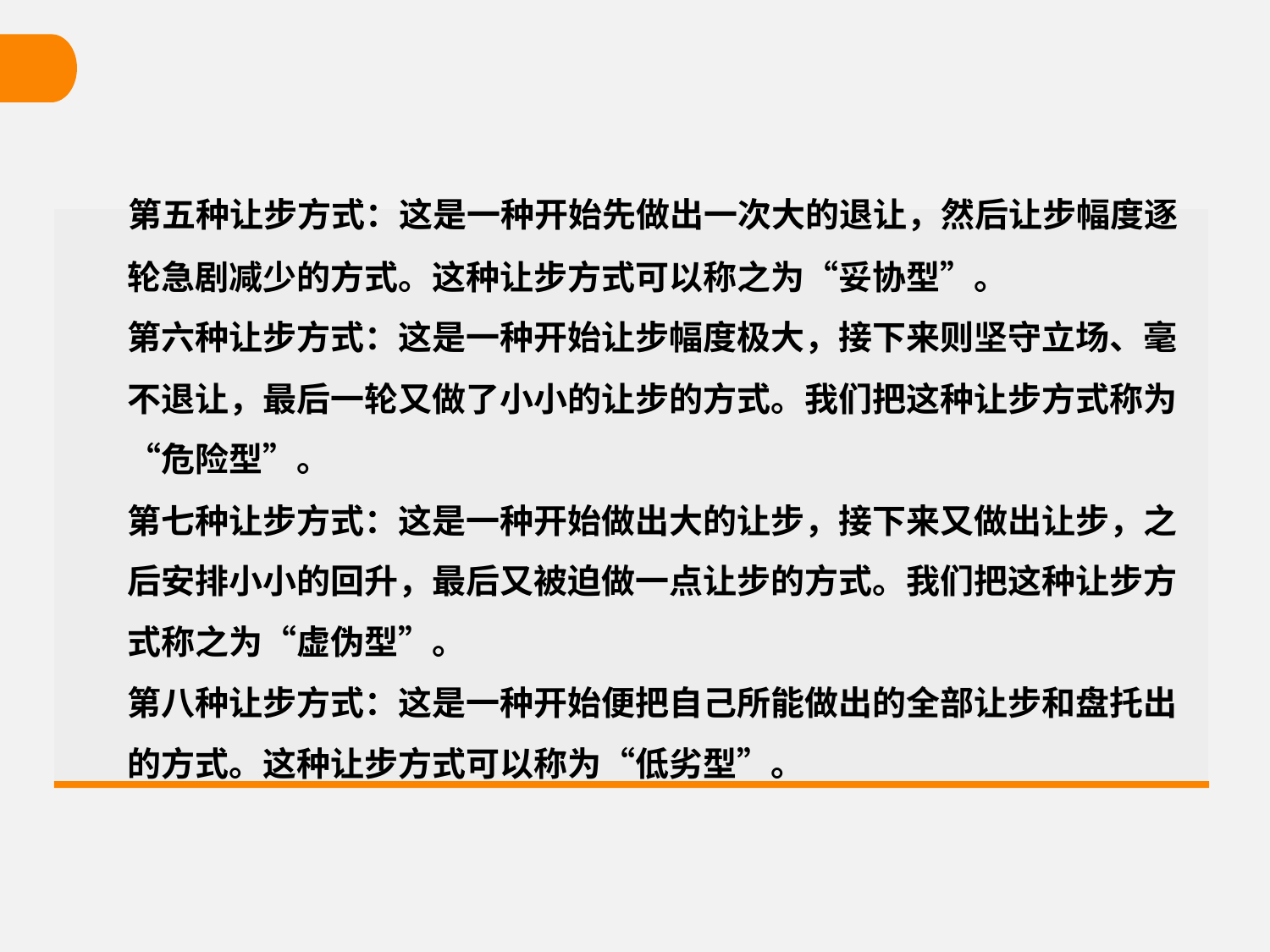

#
    第五种让步方式：这是一种开始先做出一次大的退让，然后让步幅度逐轮急剧减少的方式。这种让步方式可以称之为“妥协型”。
     第六种让步方式：这是一种开始让步幅度极大，接下来则坚守立场、毫不退让，最后一轮又做了小小的让步的方式。我们把这种让步方式称为“危险型”。
     第七种让步方式：这是一种开始做出大的让步，接下来又做出让步，之后安排小小的回升，最后又被迫做一点让步的方式。我们把这种让步方式称之为“虚伪型”。
     第八种让步方式：这是一种开始便把自己所能做出的全部让步和盘托出的方式。这种让步方式可以称为“低劣型”。